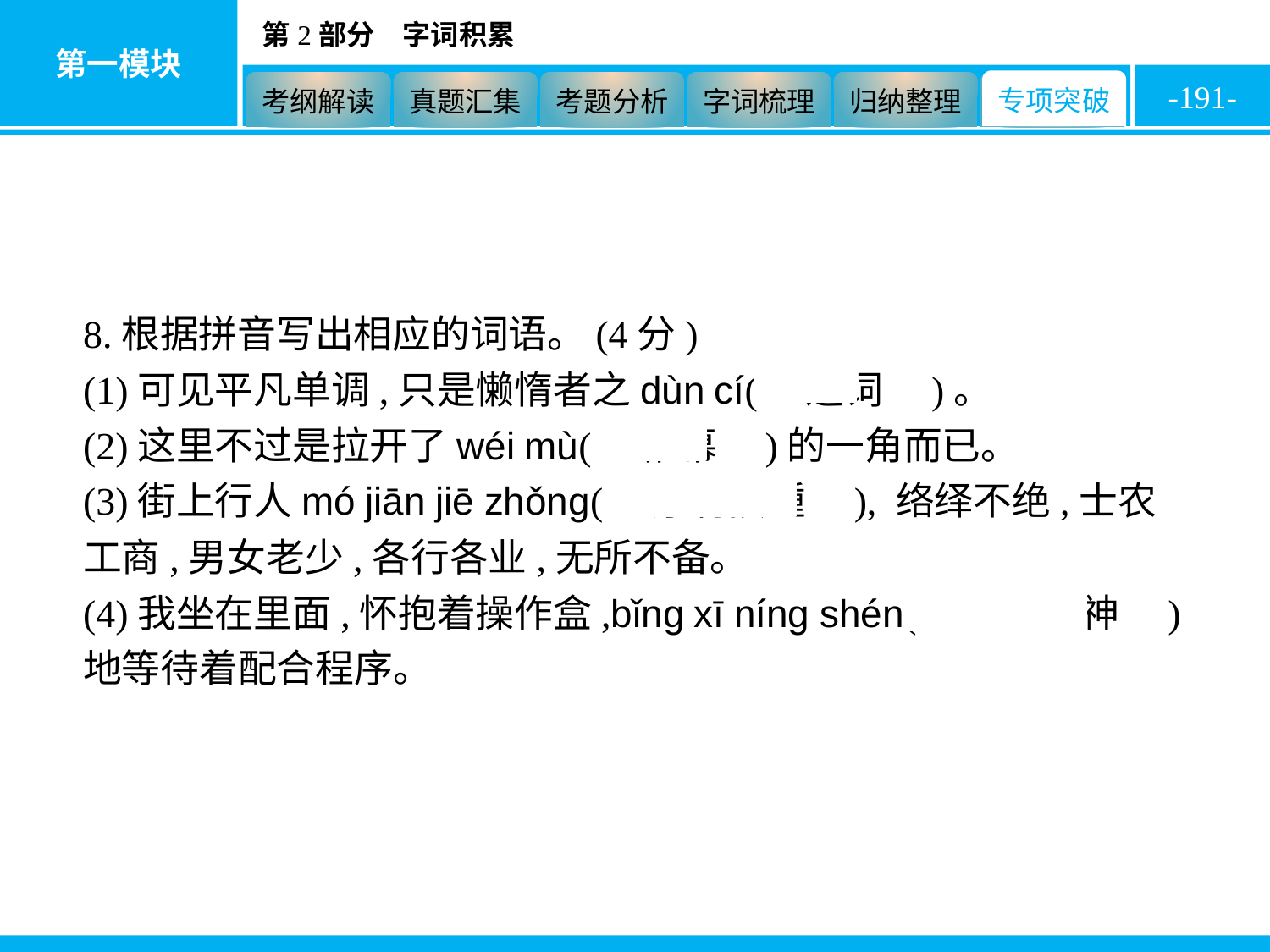

-191-
8.根据拼音写出相应的词语。(4分)
(1)可见平凡单调,只是懒惰者之dùn cí(　遁词　)。
(2)这里不过是拉开了wéi mù(　帷幕　)的一角而已。
(3)街上行人mó jiān jiē zhǒng(　摩肩接踵　), 络绎不绝,士农工商,男女老少,各行各业,无所不备。
(4)我坐在里面,怀抱着操作盒,bǐng xī níng shén(　屏息凝神　)地等待着配合程序。